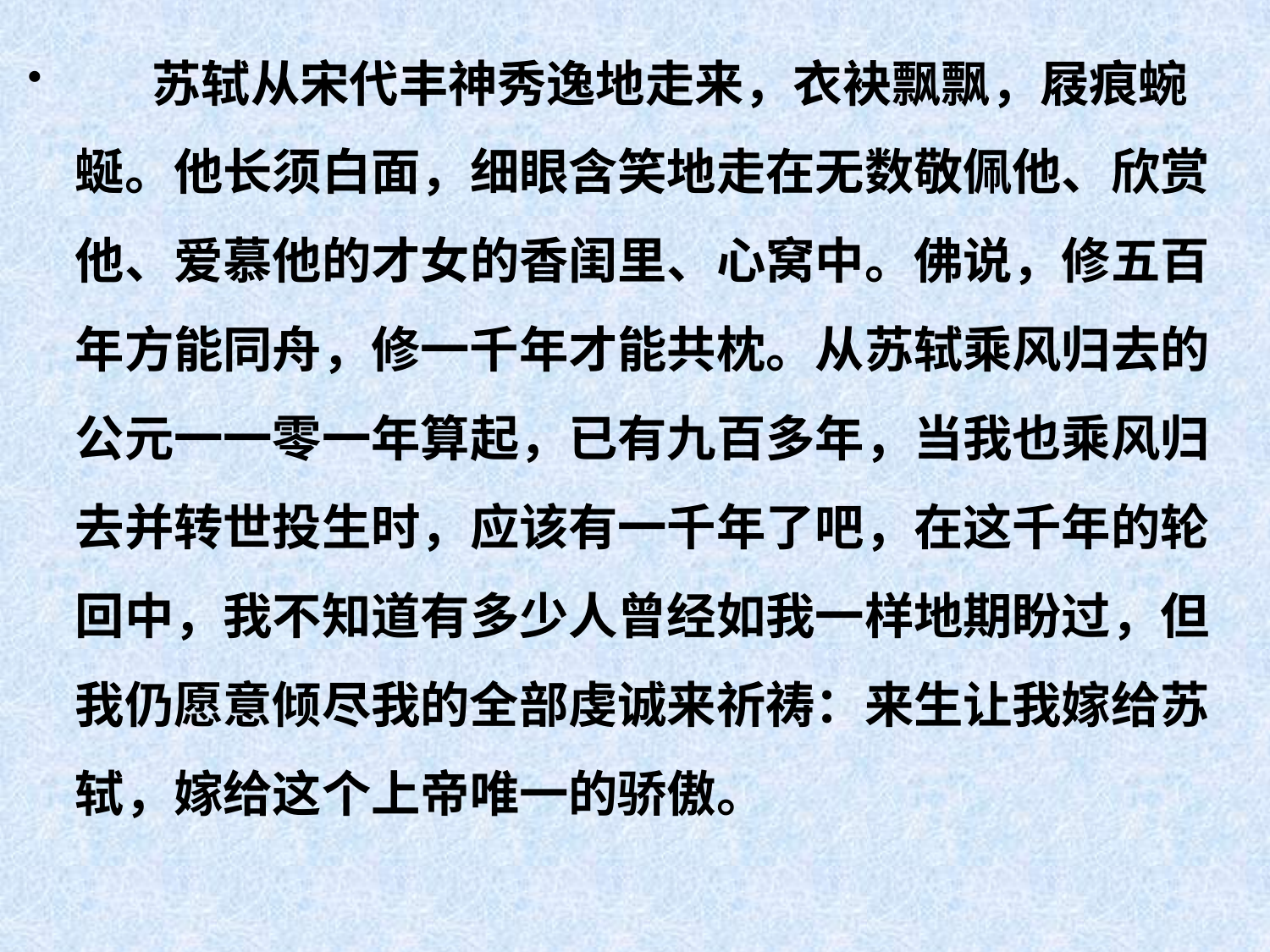

苏轼从宋代丰神秀逸地走来，衣袂飘飘，屐痕蜿蜒。他长须白面，细眼含笑地走在无数敬佩他、欣赏他、爱慕他的才女的香闺里、心窝中。佛说，修五百年方能同舟，修一千年才能共枕。从苏轼乘风归去的公元一一零一年算起，已有九百多年，当我也乘风归去并转世投生时，应该有一千年了吧，在这千年的轮回中，我不知道有多少人曾经如我一样地期盼过，但我仍愿意倾尽我的全部虔诚来祈祷：来生让我嫁给苏轼，嫁给这个上帝唯一的骄傲。

#